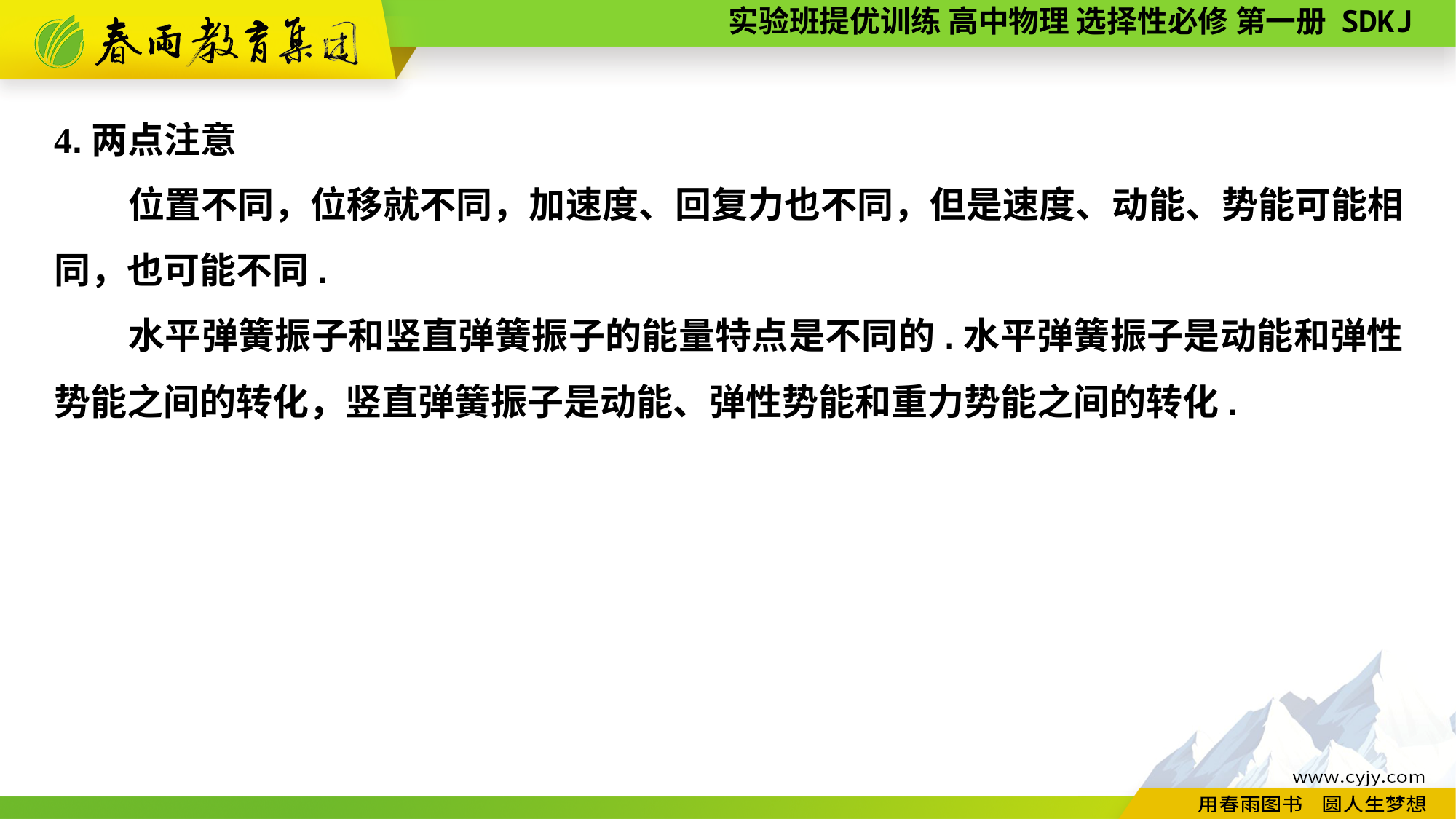

4.两点注意
位置不同，位移就不同，加速度、回复力也不同，但是速度、动能、势能可能相同，也可能不同.
水平弹簧振子和竖直弹簧振子的能量特点是不同的.水平弹簧振子是动能和弹性势能之间的转化，竖直弹簧振子是动能、弹性势能和重力势能之间的转化.